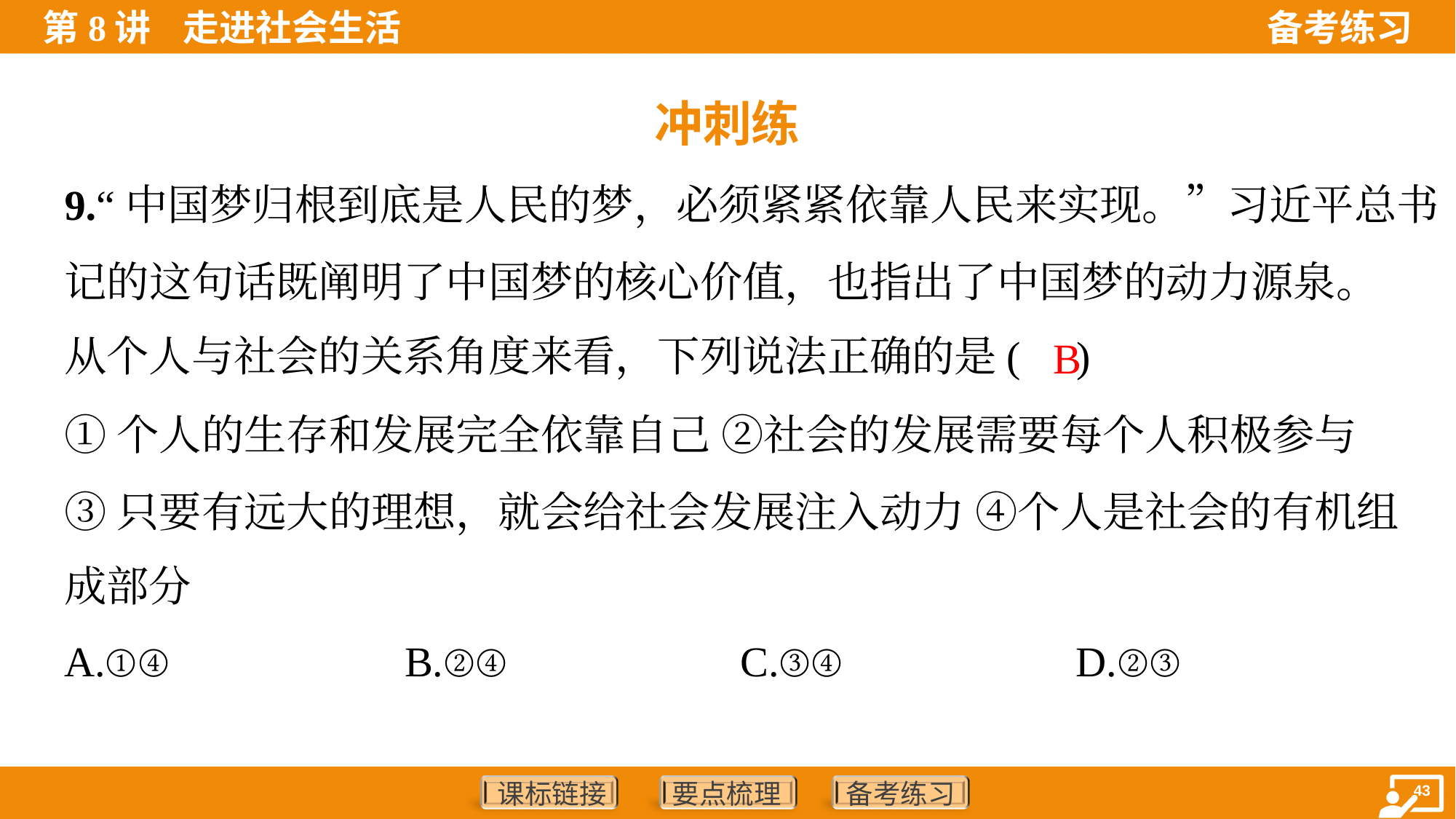

冲刺练
9.“中国梦归根到底是人民的梦，必须紧紧依靠人民来实现。”习近平总书
记的这句话既阐明了中国梦的核心价值，也指出了中国梦的动力源泉。
从个人与社会的关系角度来看，下列说法正确的是(     )
B
①个人的生存和发展完全依靠自己 ②社会的发展需要每个人积极参与
③只要有远大的理想，就会给社会发展注入动力 ④个人是社会的有机组
成部分
A.①④	B.②④	C.③④	D.②③